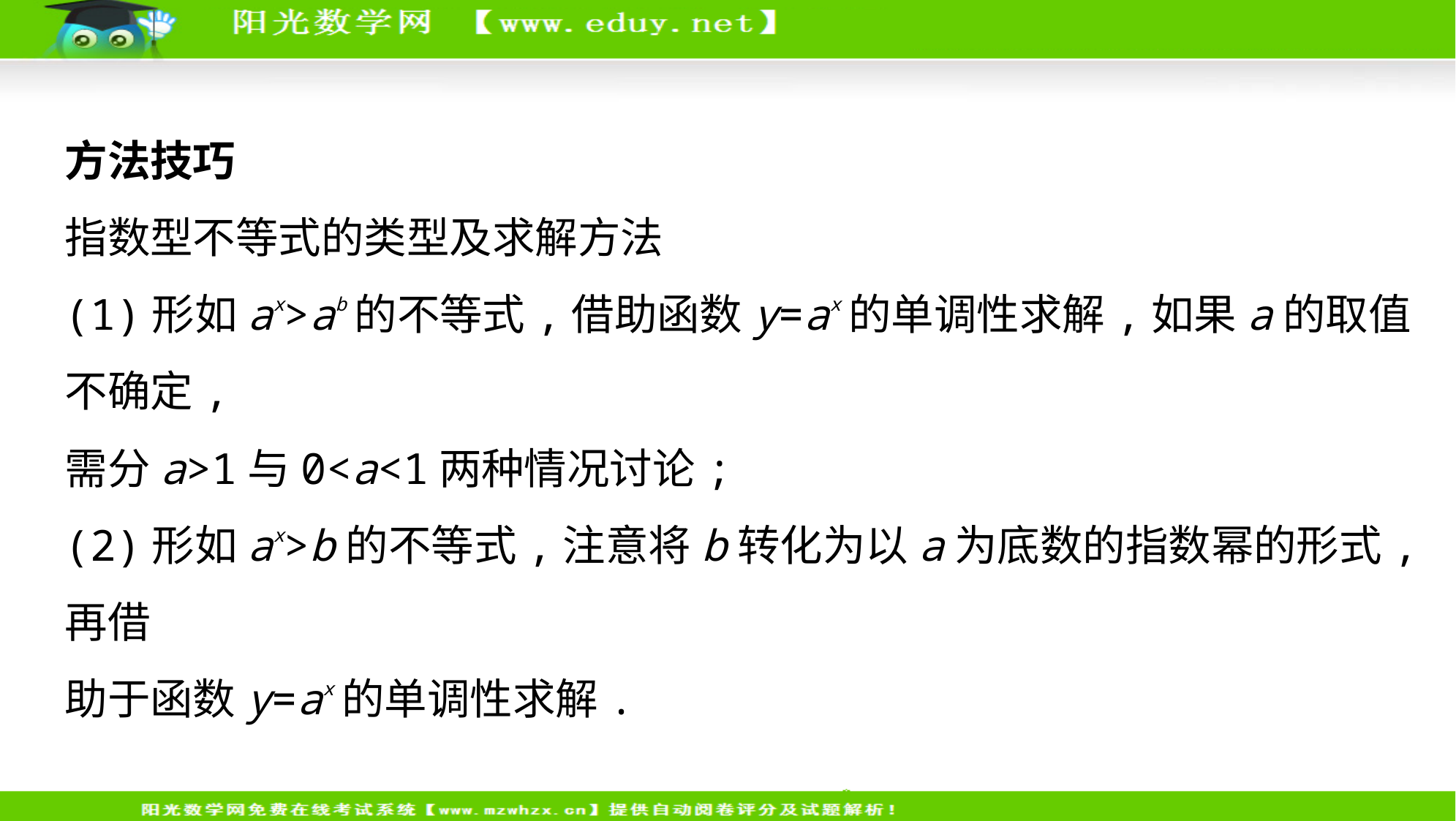

方法技巧
指数型不等式的类型及求解方法
(1)形如ax>ab的不等式,借助函数y=ax的单调性求解,如果a的取值不确定,
需分a>1与0<a<1两种情况讨论;
(2)形如ax>b的不等式,注意将b转化为以a为底数的指数幂的形式,再借
助于函数y=ax的单调性求解.